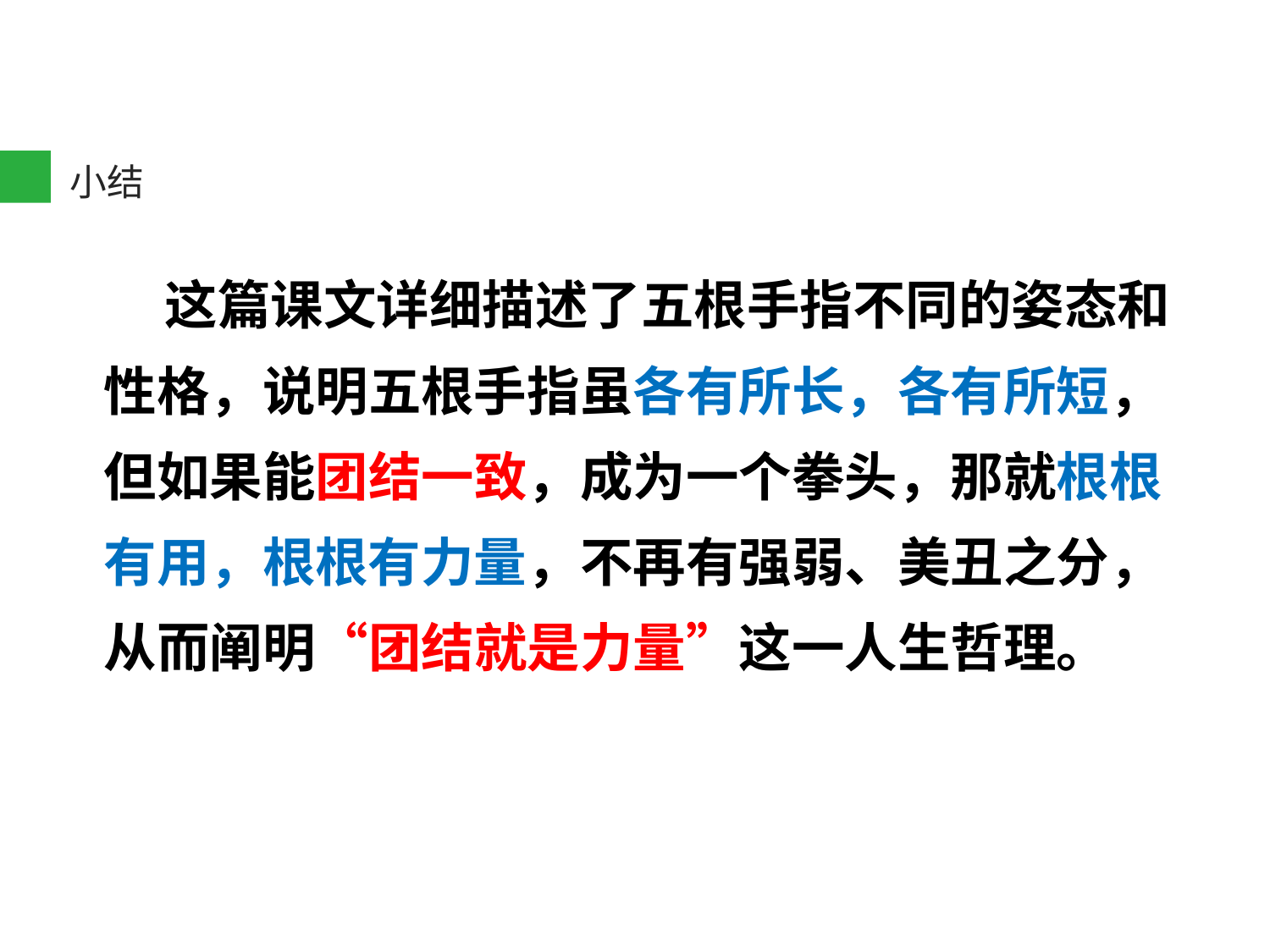

小结
    这篇课文详细描述了五根手指不同的姿态和性格，说明五根手指虽各有所长，各有所短，但如果能团结一致，成为一个拳头，那就根根有用，根根有力量，不再有强弱、美丑之分，从而阐明“团结就是力量”这一人生哲理。